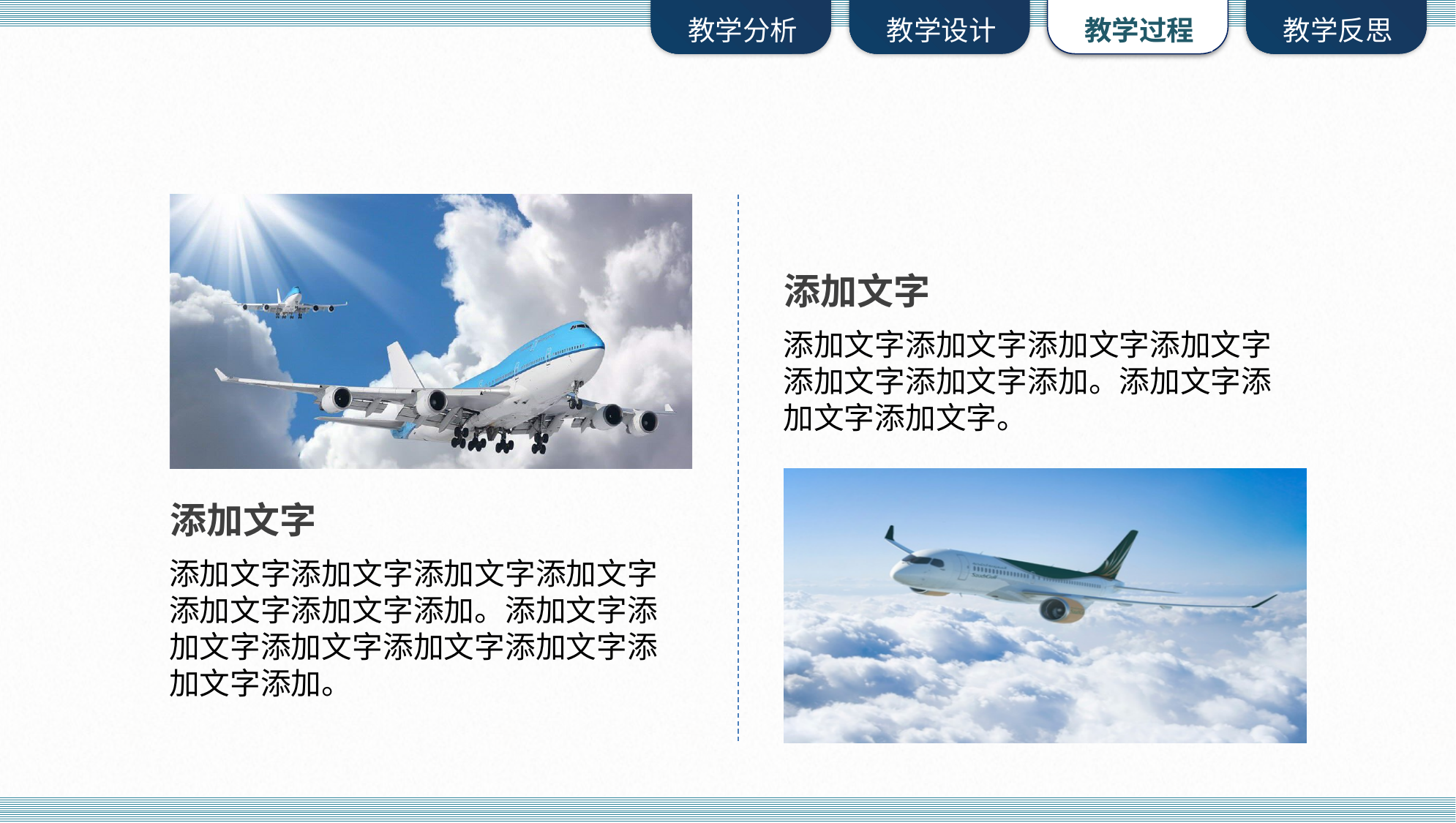

添加文字
添加文字添加文字添加文字添加文字添加文字添加文字添加。添加文字添加文字添加文字。

添加文字
添加文字添加文字添加文字添加文字添加文字添加文字添加。添加文字添加文字添加文字添加文字添加文字添加文字添加。